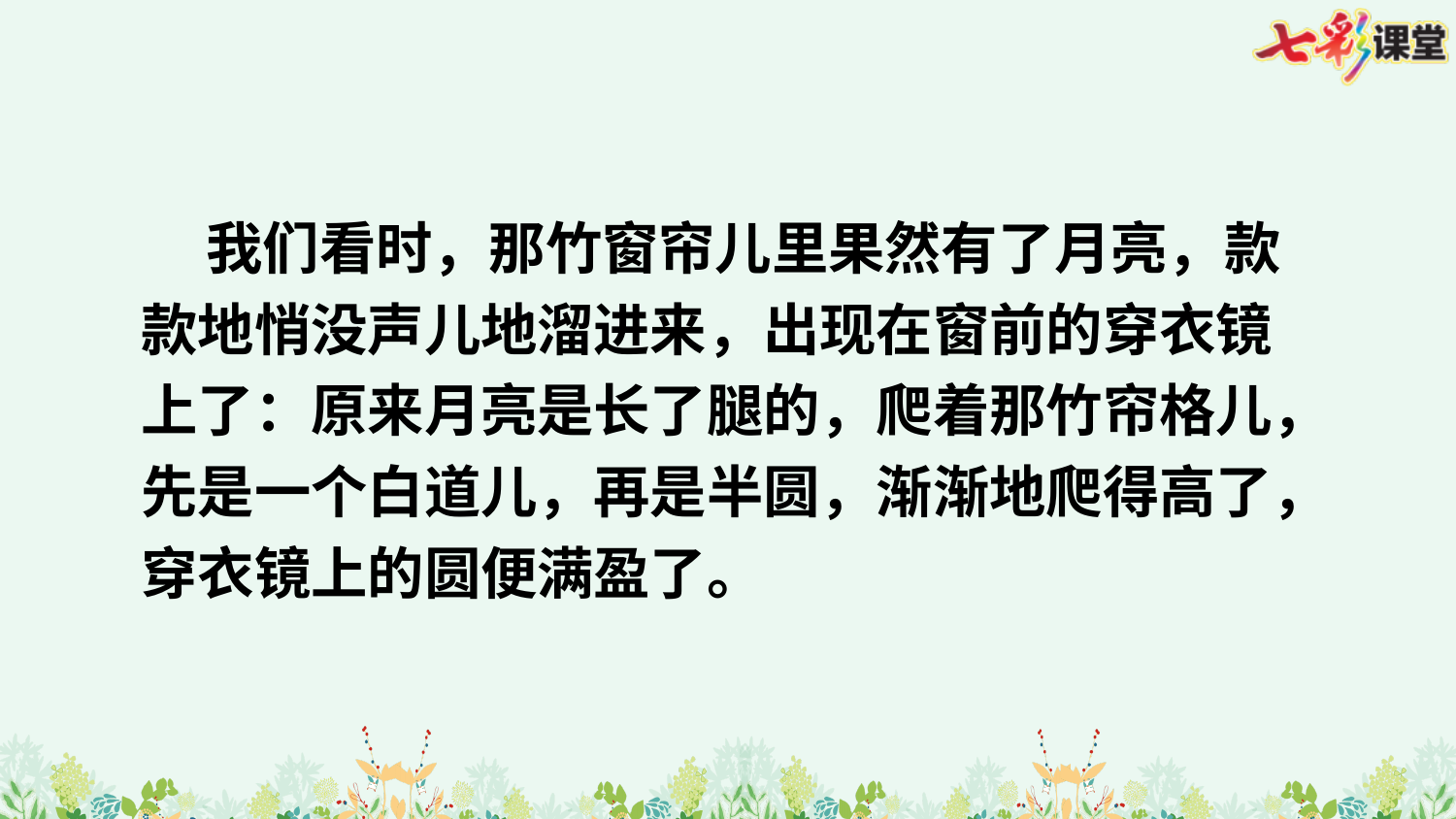

我们看时，那竹窗帘儿里果然有了月亮，款款地悄没声儿地溜进来，出现在窗前的穿衣镜上了：原来月亮是长了腿的，爬着那竹帘格儿，先是一个白道儿，再是半圆，渐渐地爬得高了，穿衣镜上的圆便满盈了。